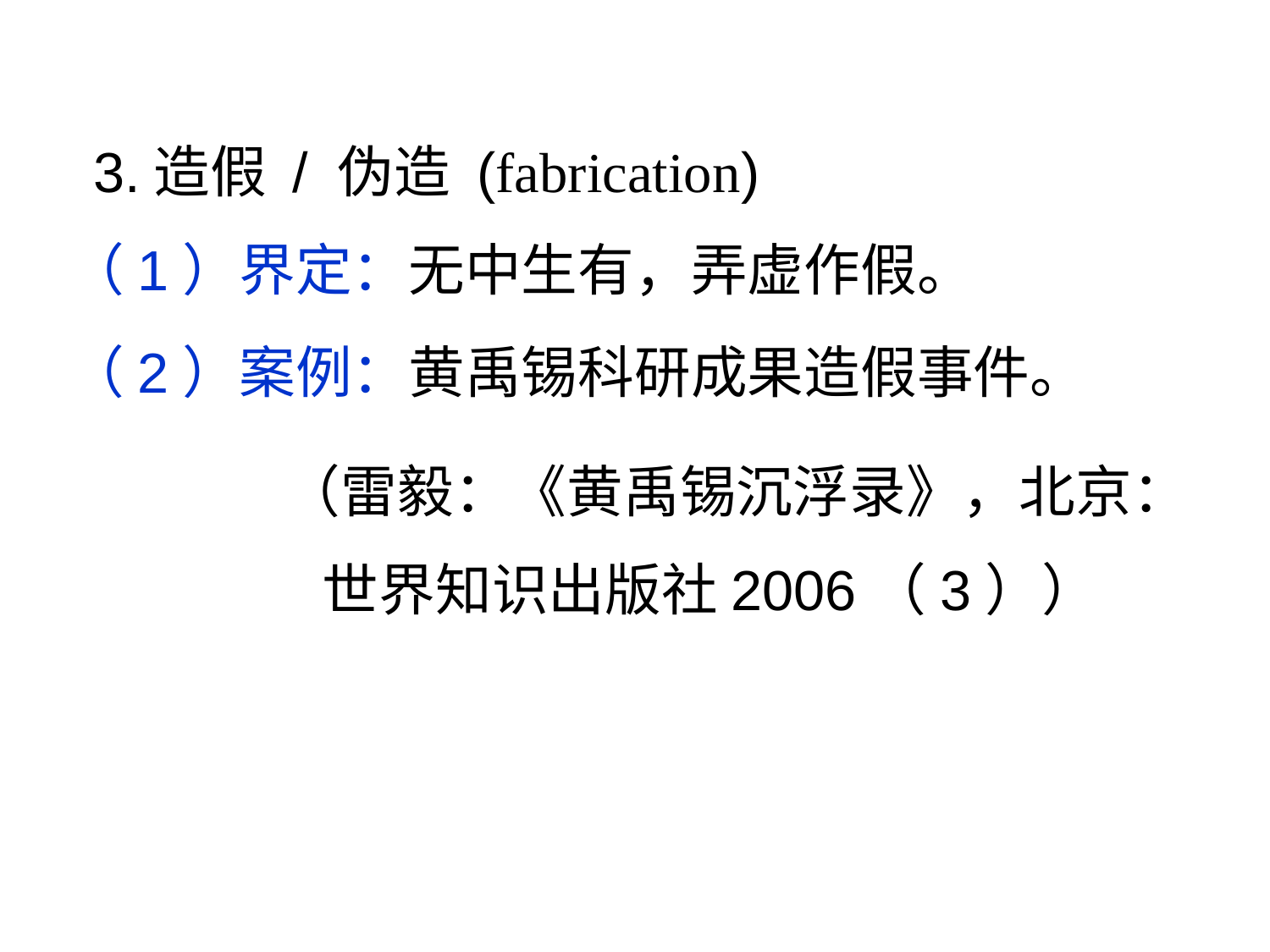

3.造假 / 伪造 (fabrication)
（1）界定：无中生有，弄虚作假。
（2）案例：黄禹锡科研成果造假事件。
                （雷毅：《黄禹锡沉浮录》，北京：
                   世界知识出版社2006（3））